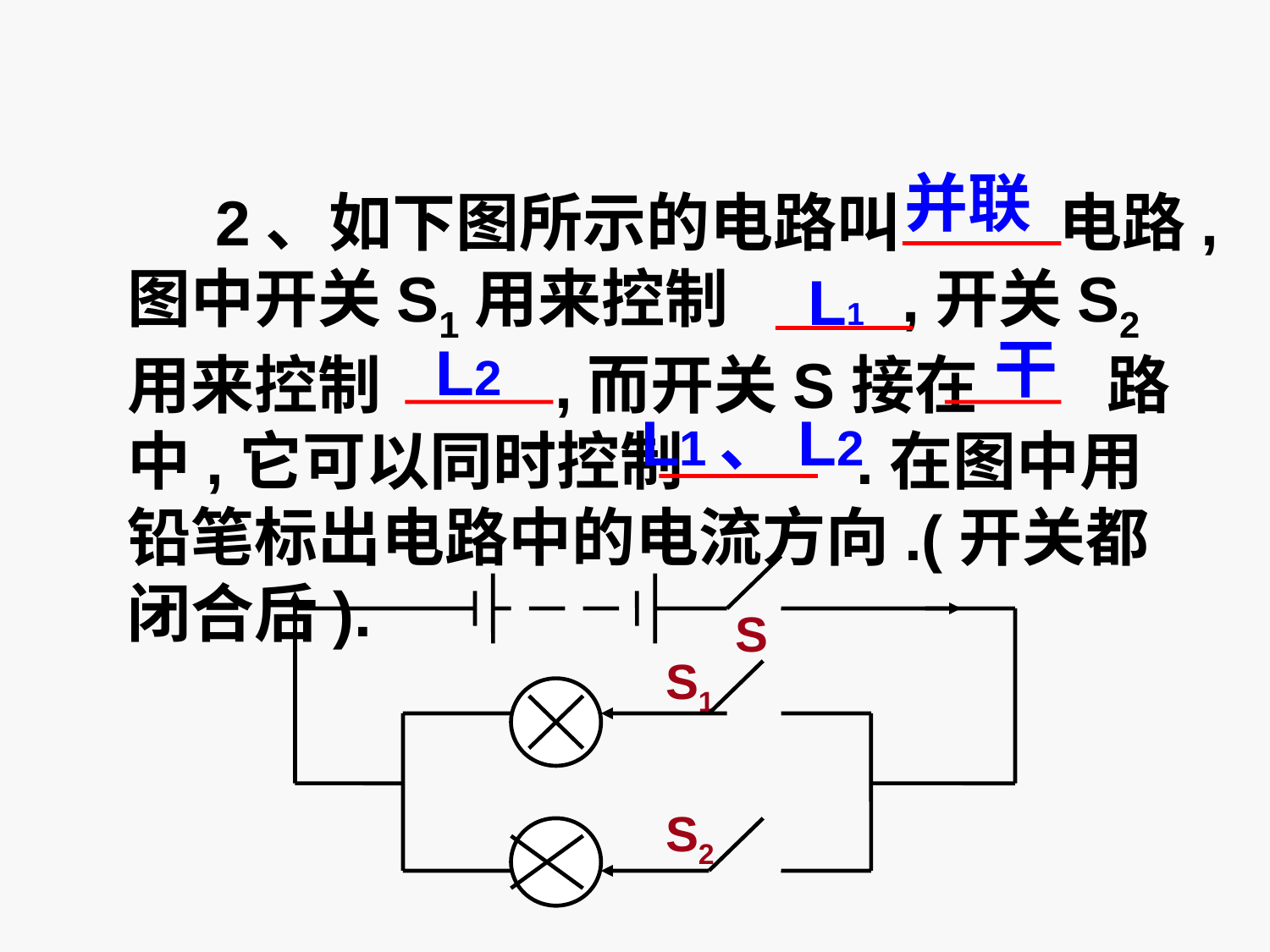

并联
     2、如下图所示的电路叫           电路,图中开关S1用来控制           ,开关S2用来控制           ,而开关S接在         路中,它可以同时控制           .在图中用铅笔标出电路中的电流方向.(开关都闭合后).

L1
干
L2
L1、L2

S

S1
L1

S2

L2